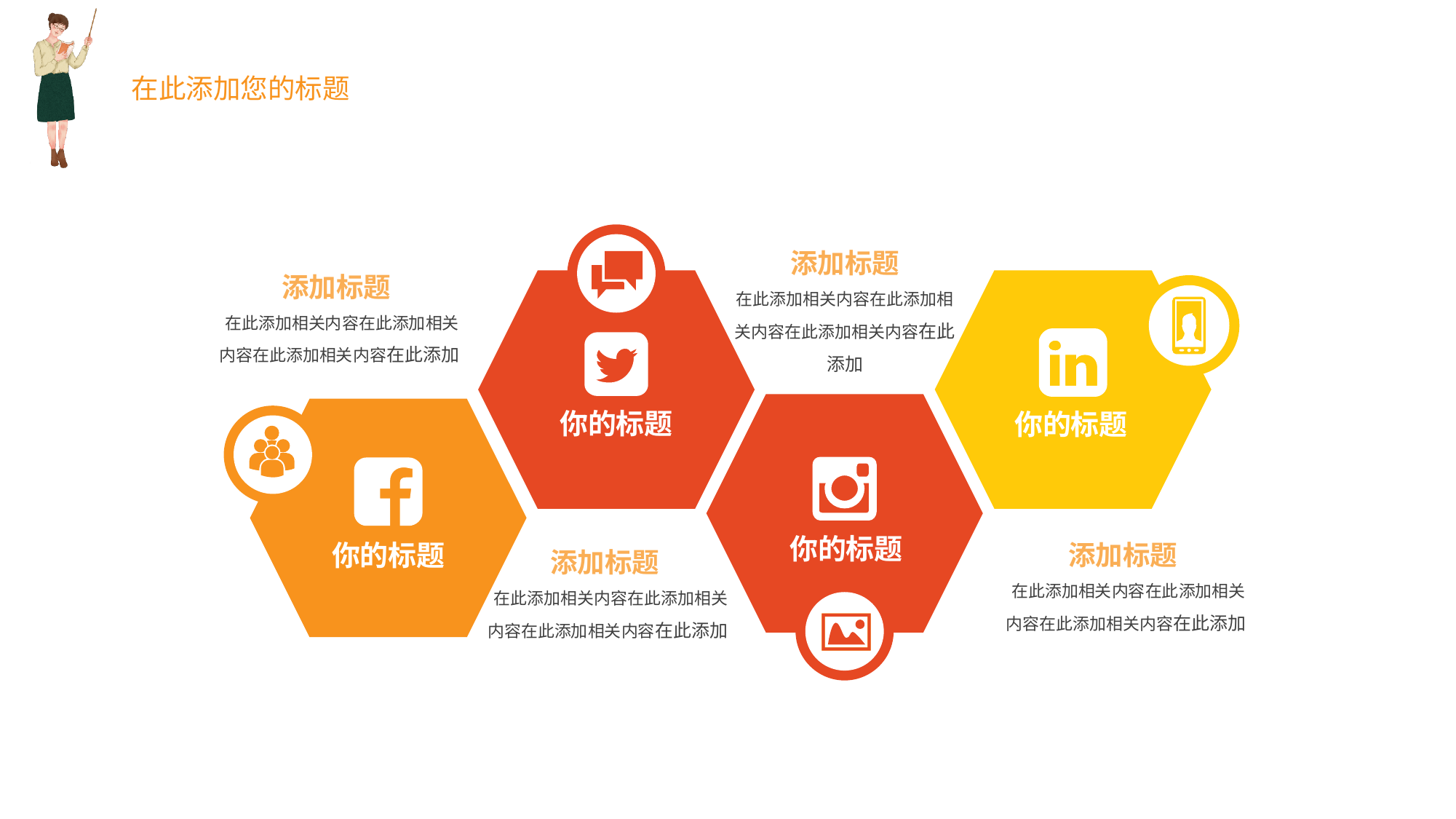

添加标题
在此添加相关内容在此添加相关内容在此添加相关内容在此添加
添加标题
在此添加相关内容在此添加相关内容在此添加相关内容在此添加

你的标题
你的标题

你的标题
你的标题
添加标题
在此添加相关内容在此添加相关内容在此添加相关内容在此添加
添加标题
在此添加相关内容在此添加相关内容在此添加相关内容在此添加